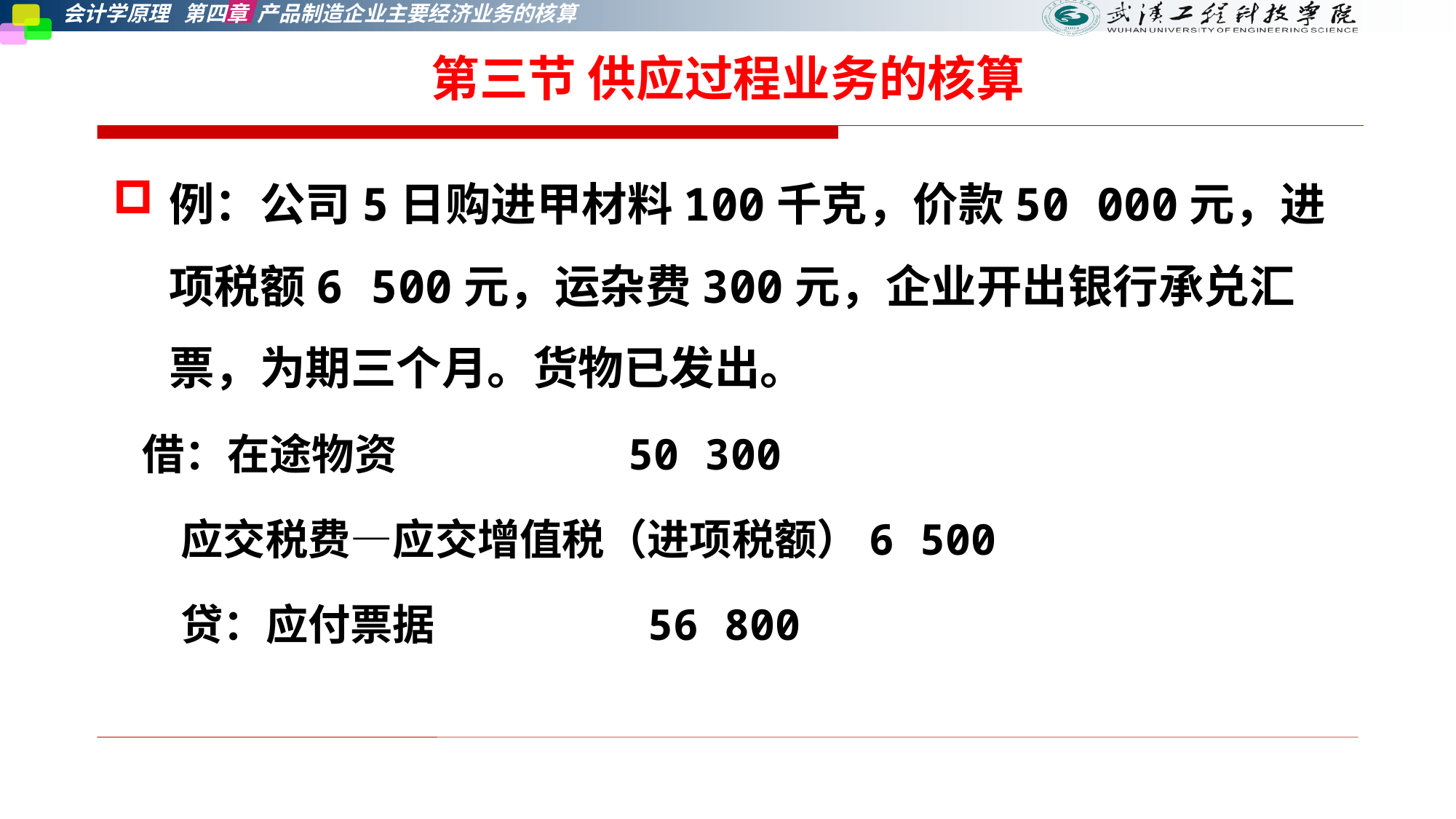

第三节 供应过程业务的核算
例：公司5日购进甲材料100千克，价款50 000元，进项税额6 500元，运杂费300元，企业开出银行承兑汇票，为期三个月。货物已发出。
  借：在途物资                       50 300
      应交税费—应交增值税（进项税额）6 500
      贷：应付票据                     56 800